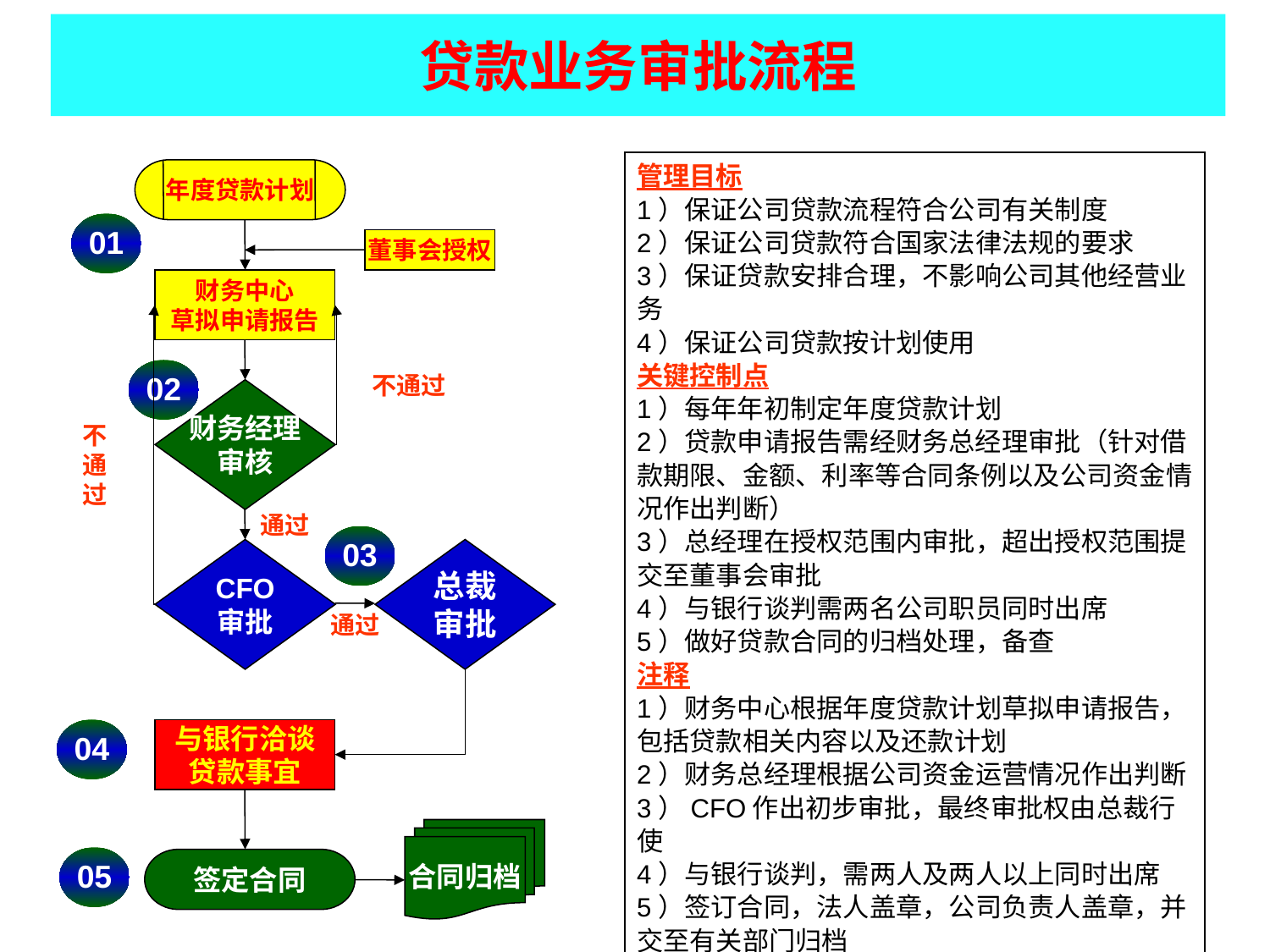

# 贷款业务审批流程
管理目标
1）保证公司贷款流程符合公司有关制度
2）保证公司贷款符合国家法律法规的要求
3）保证贷款安排合理，不影响公司其他经营业务
4）保证公司贷款按计划使用
关键控制点
1）每年年初制定年度贷款计划
2）贷款申请报告需经财务总经理审批（针对借款期限、金额、利率等合同条例以及公司资金情况作出判断）
3）总经理在授权范围内审批，超出授权范围提交至董事会审批
4）与银行谈判需两名公司职员同时出席
5）做好贷款合同的归档处理，备查
注释
1）财务中心根据年度贷款计划草拟申请报告，包括贷款相关内容以及还款计划
2）财务总经理根据公司资金运营情况作出判断
3）CFO作出初步审批，最终审批权由总裁行使
4）与银行谈判，需两人及两人以上同时出席
5）签订合同，法人盖章，公司负责人盖章，并交至有关部门归档
年度贷款计划

01

董事会授权

财务中心
草拟申请报告

02
不通过
财务经理
审核
不
通
过

通过
03
CFO
审批
总裁
审批

通过
04
与银行洽谈
贷款事宜

合同归档
05
签定合同